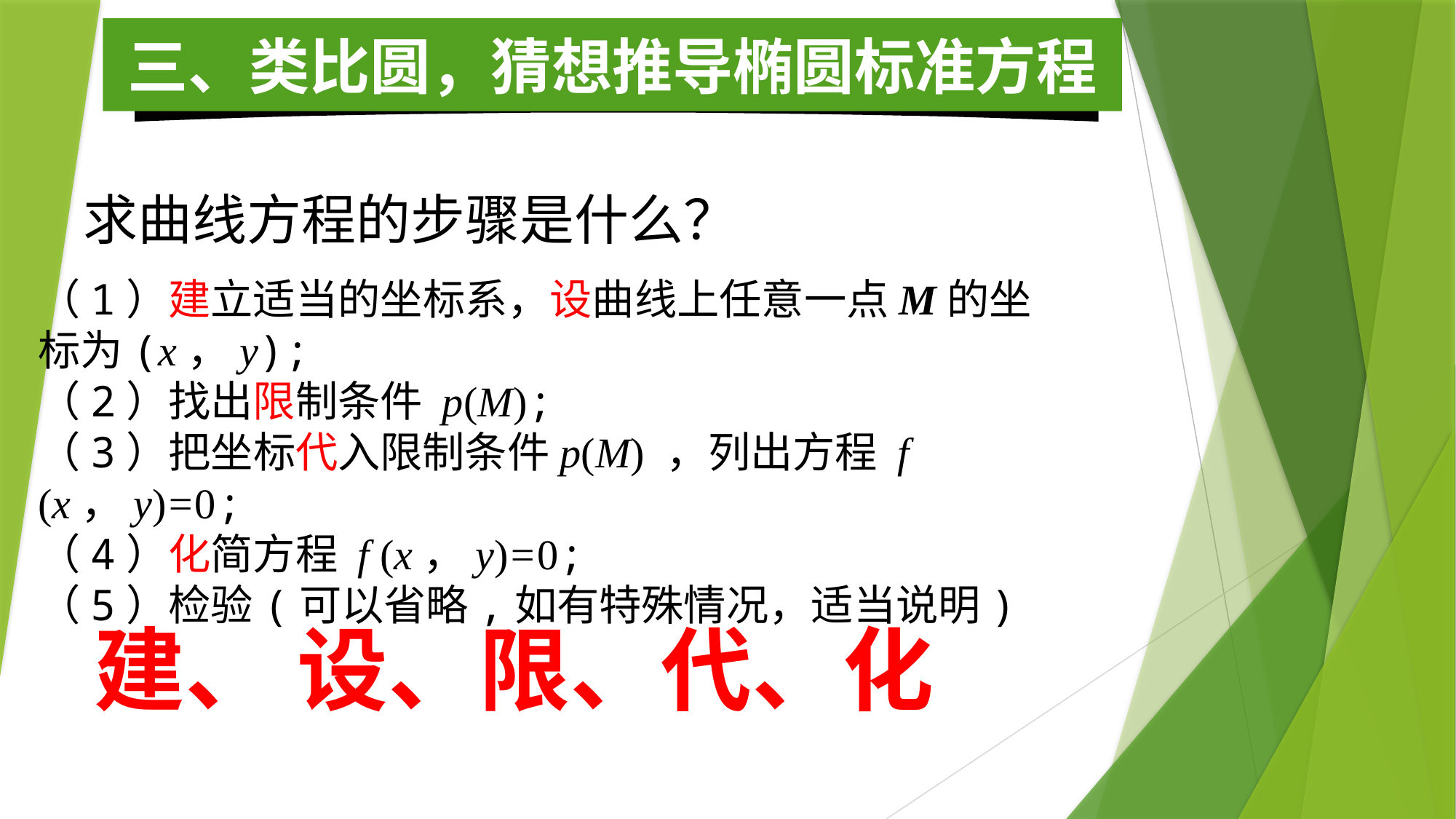

三、类比圆，猜想推导椭圆标准方程

求曲线方程的步骤是什么？
（1）建立适当的坐标系，设曲线上任意一点M的坐标为(x，y);
（2）找出限制条件 p(M);
（3）把坐标代入限制条件p(M) ，列出方程 f (x，y)=0;
（4）化简方程 f (x，y)=0;
（5）检验(可以省略,如有特殊情况，适当说明)
建、 设、限、代、化